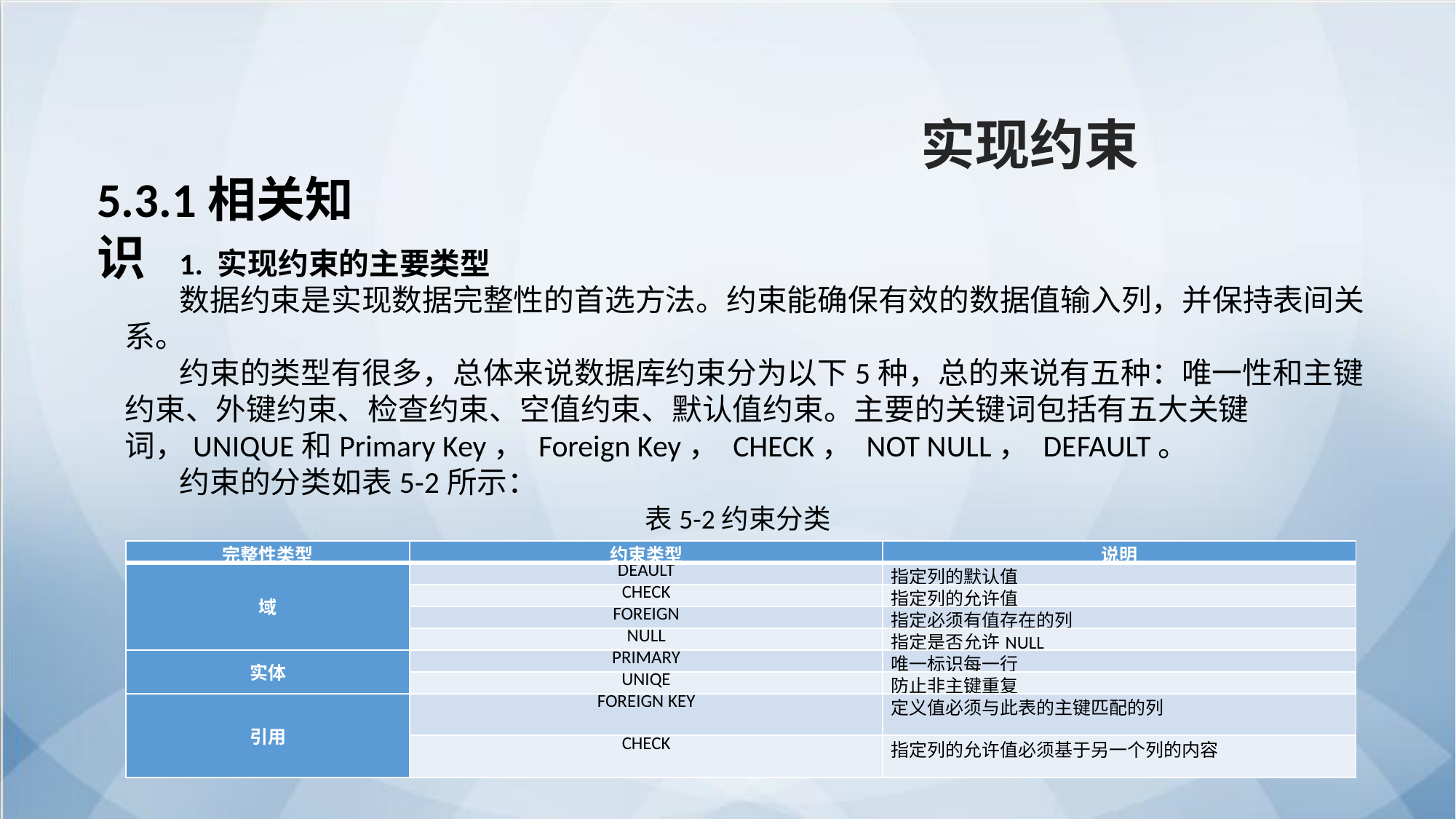

实现约束
5.3.1相关知识
1. 实现约束的主要类型
数据约束是实现数据完整性的首选方法。约束能确保有效的数据值输入列，并保持表间关系。
约束的类型有很多，总体来说数据库约束分为以下5种，总的来说有五种：唯一性和主键约束、外键约束、检查约束、空值约束、默认值约束。主要的关键词包括有五大关键词，UNIQUE和Primary Key， Foreign Key， CHECK， NOT NULL， DEFAULT。
约束的分类如表5-2所示：
表5-2约束分类
| 完整性类型 | 约束类型 | 说明 |
| --- | --- | --- |
| 域 | DEAULT | 指定列的默认值 |
|  | CHECK | 指定列的允许值 |
|  | FOREIGN | 指定必须有值存在的列 |
|  | NULL | 指定是否允许NULL |
| 实体 | PRIMARY | 唯一标识每一行 |
|  | UNIQE | 防止非主键重复 |
| 引用 | FOREIGN KEY | 定义值必须与此表的主键匹配的列 |
|  | CHECK | 指定列的允许值必须基于另一个列的内容 |